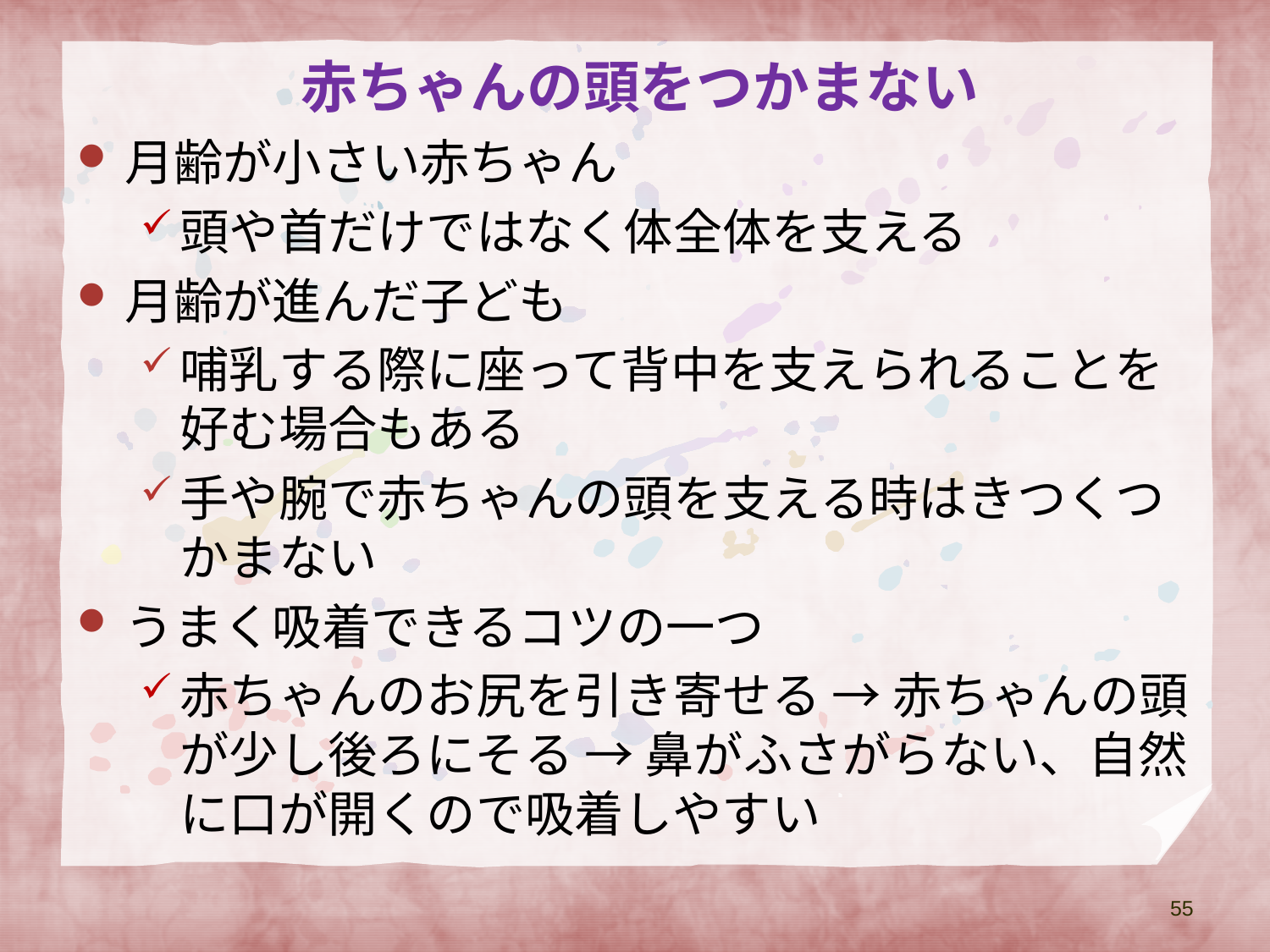

# 赤ちゃんの頭をつかまない
月齢が小さい赤ちゃん
頭や首だけではなく体全体を支える
月齢が進んだ子ども
哺乳する際に座って背中を支えられることを好む場合もある
手や腕で赤ちゃんの頭を支える時はきつくつかまない
うまく吸着できるコツの一つ
赤ちゃんのお尻を引き寄せる → 赤ちゃんの頭が少し後ろにそる → 鼻がふさがらない、自然に口が開くので吸着しやすい
55